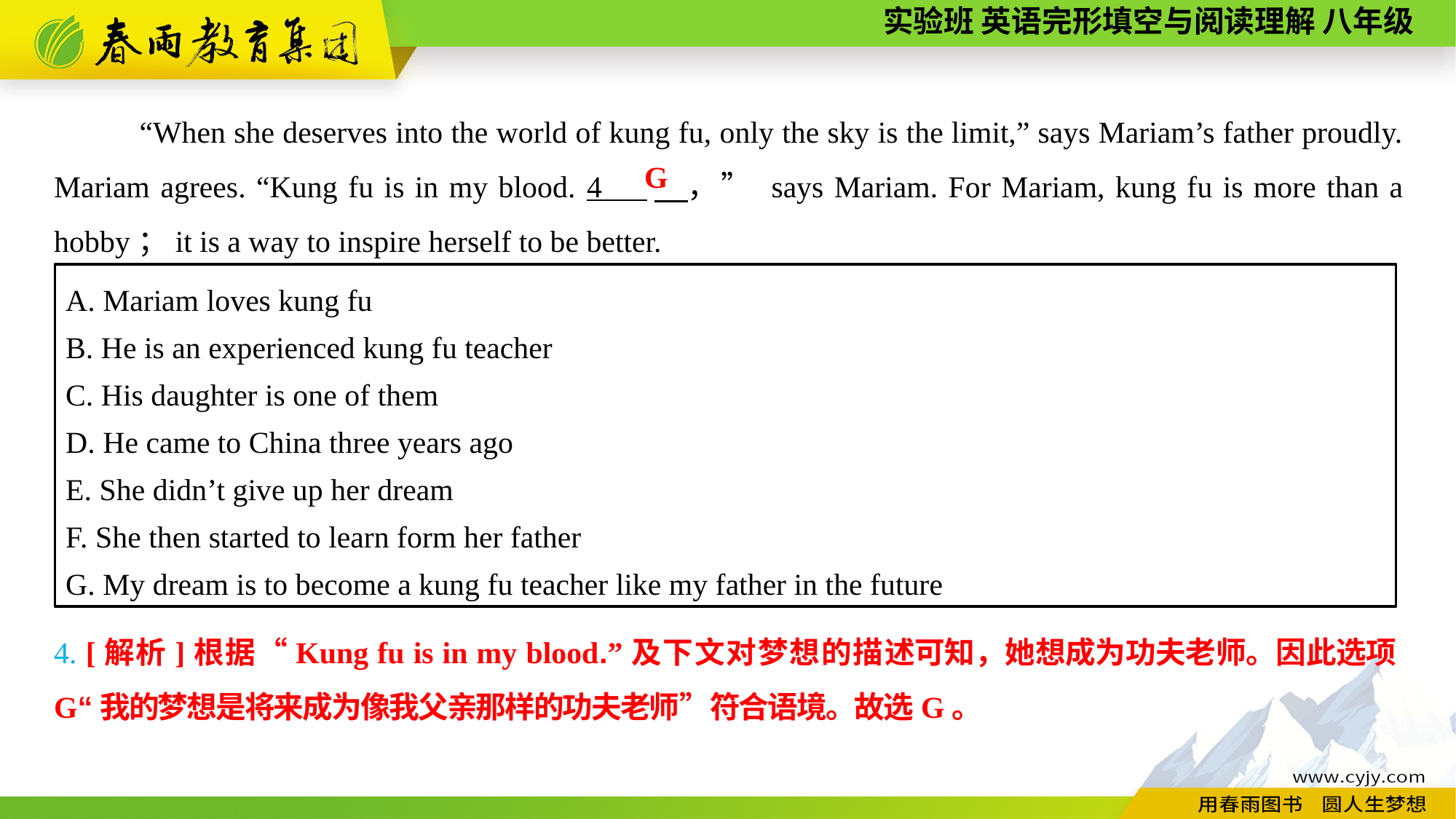

“When she deserves into the world of kung fu, only the sky is the limit,” says Mariam’s father proudly. Mariam agrees. “Kung fu is in my blood. 4    　，” says Mariam. For Mariam, kung fu is more than a hobby；it is a way to inspire herself to be better.
G
A. Mariam loves kung fu
B. He is an experienced kung fu teacher
C. His daughter is one of them
D. He came to China three years ago
E. She didn’t give up her dream
F. She then started to learn form her father
G. My dream is to become a kung fu teacher like my father in the future
4. [解析]根据“Kung fu is in my blood.”及下文对梦想的描述可知，她想成为功夫老师。因此选项G“我的梦想是将来成为像我父亲那样的功夫老师”符合语境。故选G。